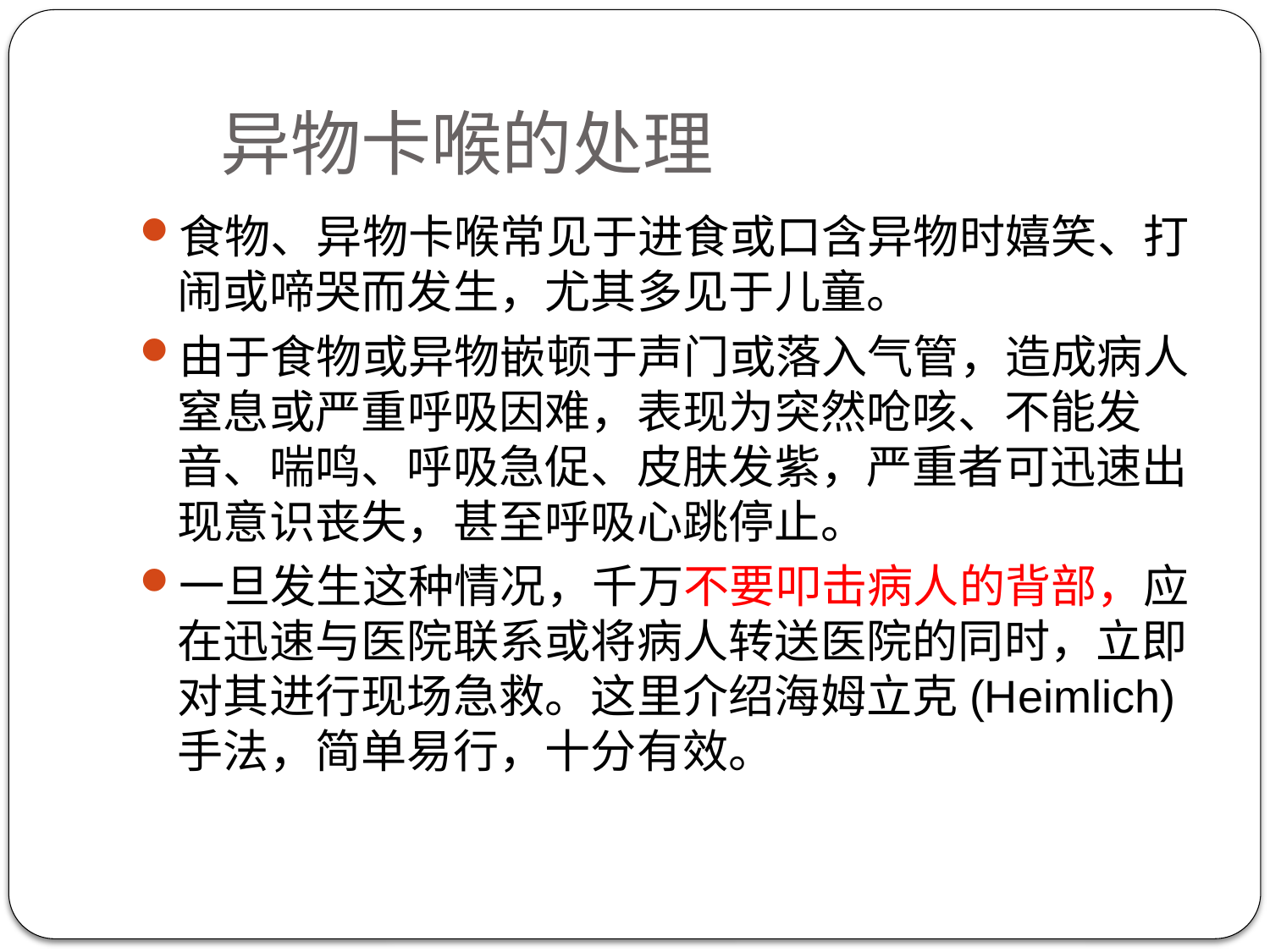

# 异物卡喉的处理
食物、异物卡喉常见于进食或口含异物时嬉笑、打闹或啼哭而发生，尤其多见于儿童。
由于食物或异物嵌顿于声门或落入气管，造成病人窒息或严重呼吸因难，表现为突然呛咳、不能发音、喘鸣、呼吸急促、皮肤发紫，严重者可迅速出现意识丧失，甚至呼吸心跳停止。
一旦发生这种情况，千万不要叩击病人的背部，应在迅速与医院联系或将病人转送医院的同时，立即对其进行现场急救。这里介绍海姆立克(Heimlich)手法，简单易行，十分有效。